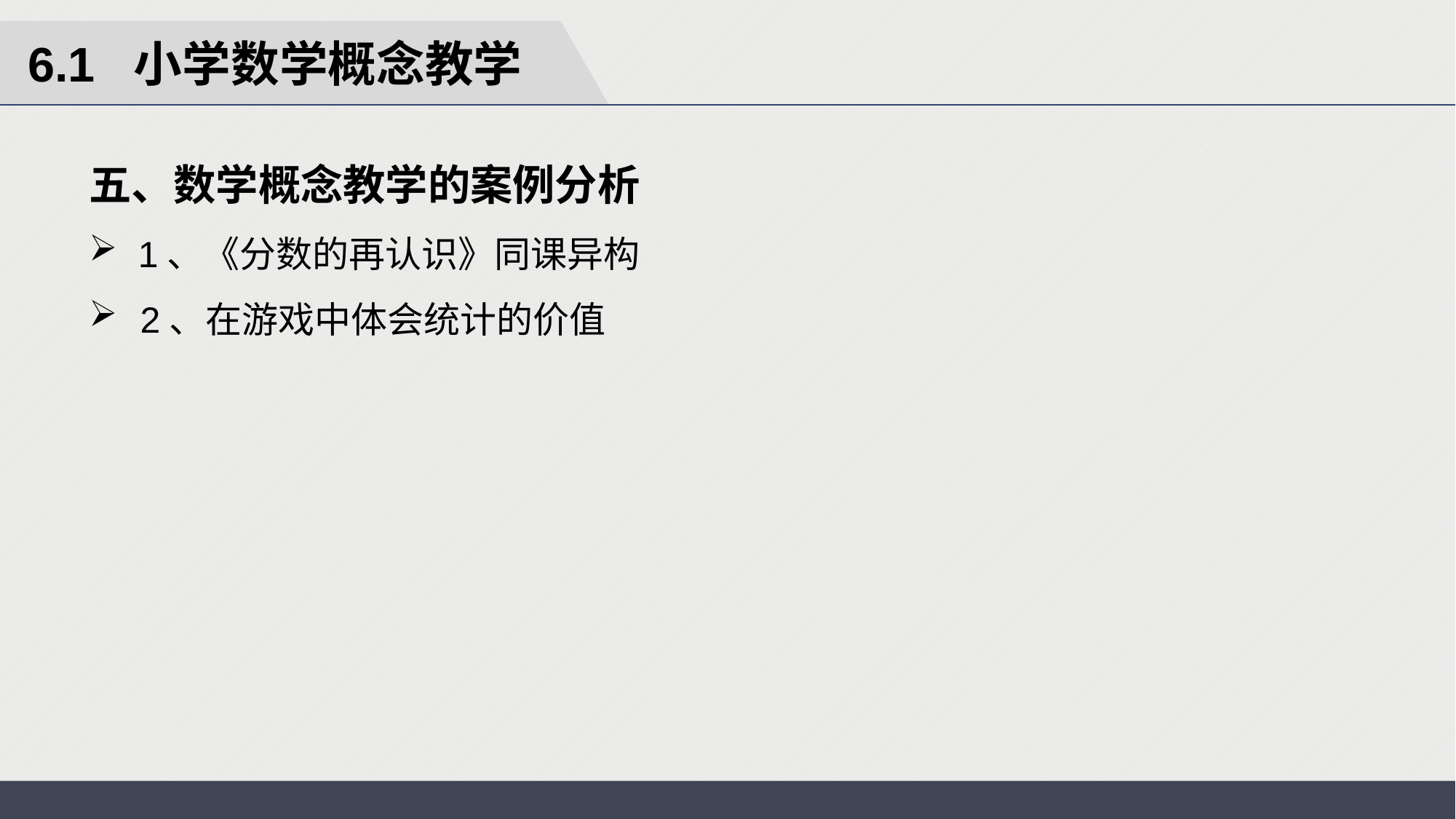

6.1  小学数学概念教学
五、数学概念教学的案例分析
 1、《分数的再认识》同课异构
 2、在游戏中体会统计的价值